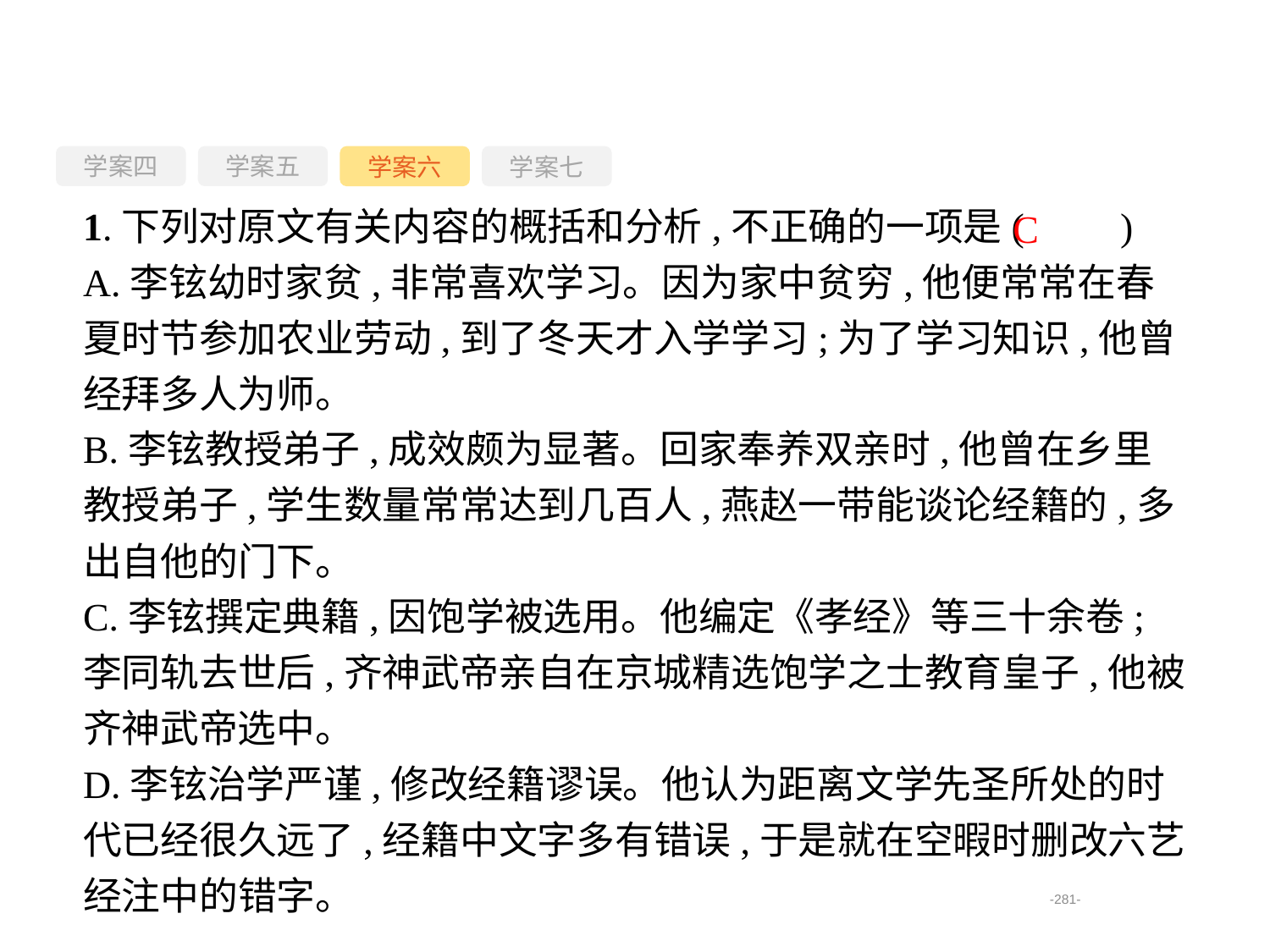

学案四
学案六
学案七
学案五
1.下列对原文有关内容的概括和分析,不正确的一项是(　　)
A.李铉幼时家贫,非常喜欢学习。因为家中贫穷,他便常常在春夏时节参加农业劳动,到了冬天才入学学习;为了学习知识,他曾经拜多人为师。
B.李铉教授弟子,成效颇为显著。回家奉养双亲时,他曾在乡里教授弟子,学生数量常常达到几百人,燕赵一带能谈论经籍的,多出自他的门下。
C.李铉撰定典籍,因饱学被选用。他编定《孝经》等三十余卷;李同轨去世后,齐神武帝亲自在京城精选饱学之士教育皇子,他被齐神武帝选中。
D.李铉治学严谨,修改经籍谬误。他认为距离文学先圣所处的时代已经很久远了,经籍中文字多有错误,于是就在空暇时删改六艺经注中的错字。
C
-281-